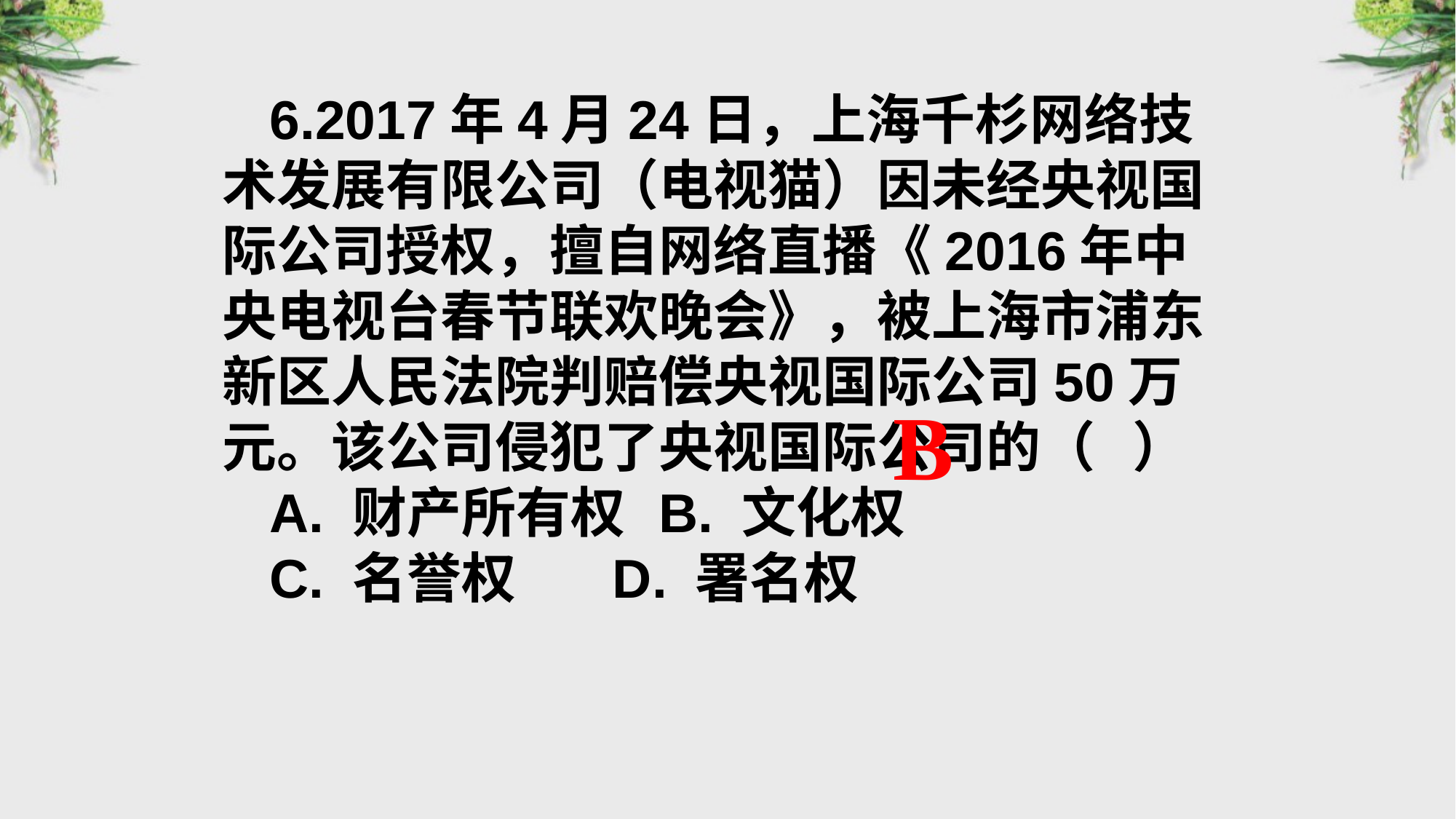

6.2017年4月24日，上海千杉网络技术发展有限公司（电视猫）因未经央视国际公司授权，擅自网络直播《2016年中央电视台春节联欢晚会》，被上海市浦东新区人民法院判赔偿央视国际公司50万元。该公司侵犯了央视国际公司的（   ）
A. 财产所有权	B. 文化权
C. 名誉权	    D. 署名权
B